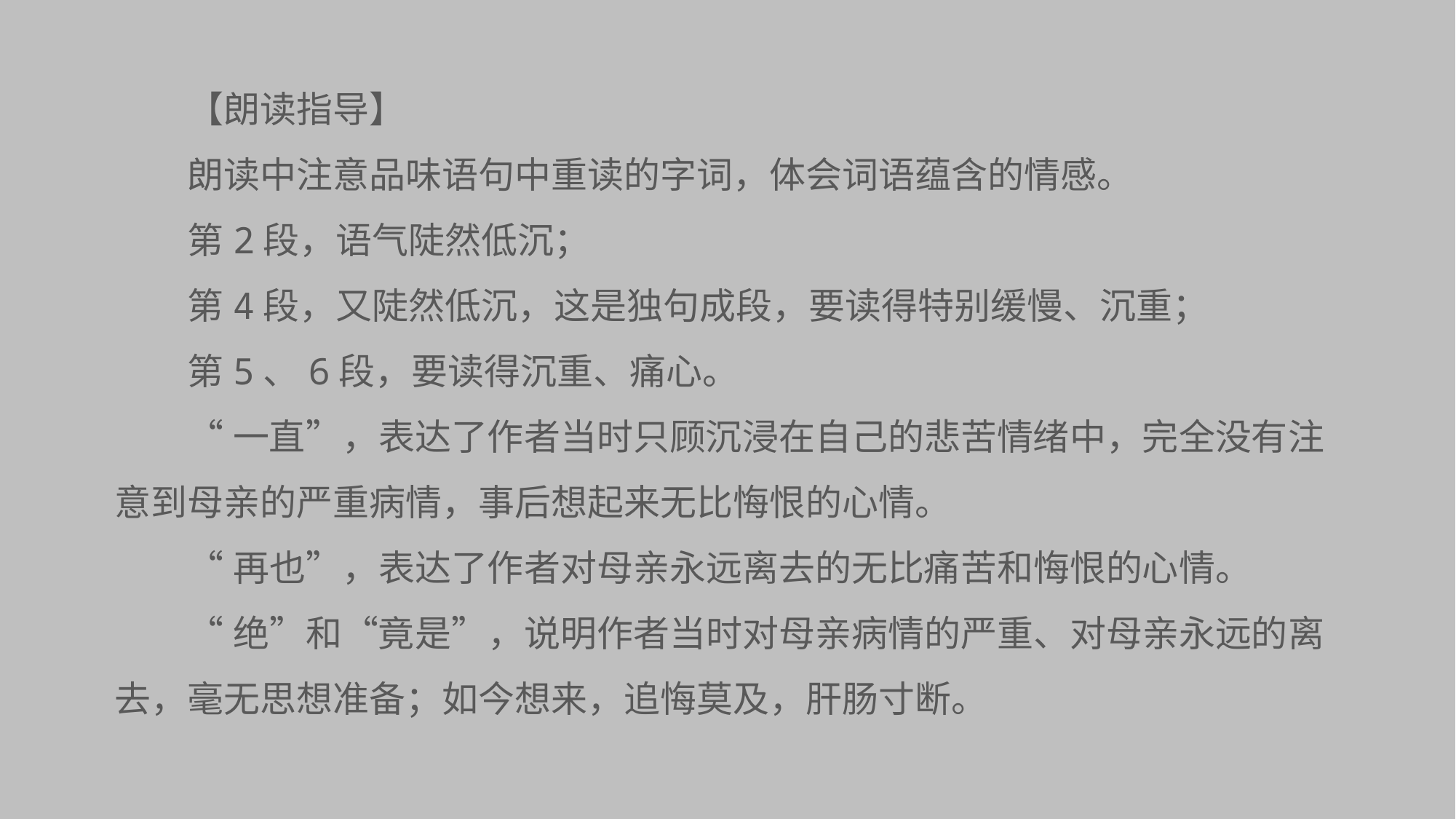

【朗读指导】
朗读中注意品味语句中重读的字词，体会词语蕴含的情感。
第2段，语气陡然低沉；
第4段，又陡然低沉，这是独句成段，要读得特别缓慢、沉重；
第5、6段，要读得沉重、痛心。
“一直”，表达了作者当时只顾沉浸在自己的悲苦情绪中，完全没有注意到母亲的严重病情，事后想起来无比悔恨的心情。
“再也”，表达了作者对母亲永远离去的无比痛苦和悔恨的心情。
“绝”和“竟是”，说明作者当时对母亲病情的严重、对母亲永远的离去，毫无思想准备；如今想来，追悔莫及，肝肠寸断。